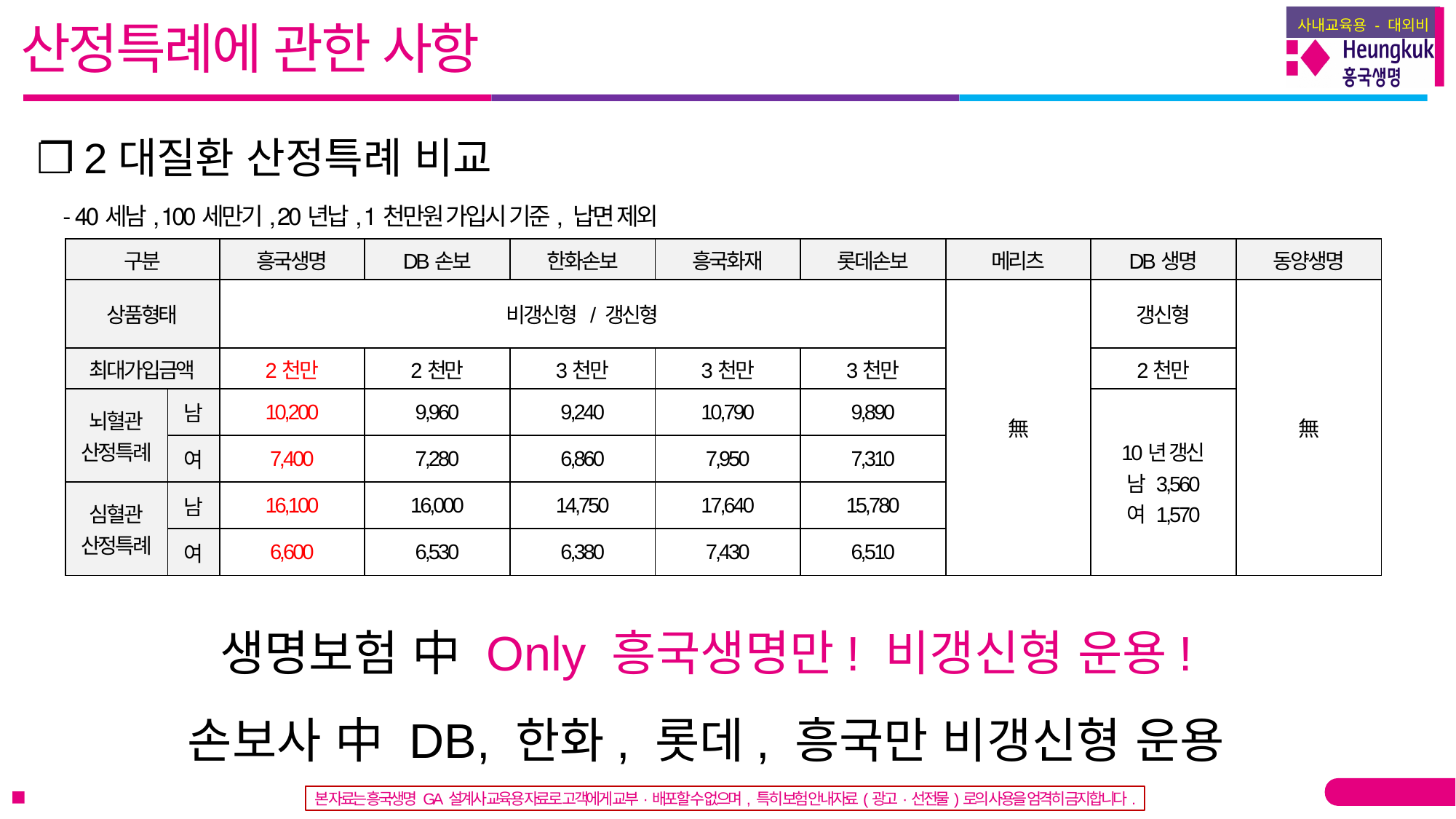

산정특례에 관한 사항
❐ 2대질환 산정특례 비교
- 40세남, 100세만기, 20년납, 1천만원 가입시 기준, 납면 제외
| 구분 |  | 흥국생명 | DB손보 | 한화손보 | 흥국화재 | 롯데손보 | 메리츠 | DB생명 | 동양생명 |
| --- | --- | --- | --- | --- | --- | --- | --- | --- | --- |
| 상품형태 |  | 비갱신형 / 갱신형 |  |  |  |  | 無 | 갱신형 | 無 |
| 최대가입금액 |  | 2천만 | 2천만 | 3천만 | 3천만 | 3천만 |  | 2천만 |  |
| 뇌혈관 산정특례 | 남 | 10,200 | 9,960 | 9,240 | 10,790 | 9,890 |  | 10년 갱신 남 3,560 여 1,570 |  |
|  | 여 | 7,400 | 7,280 | 6,860 | 7,950 | 7,310 |  |  |  |
| 심혈관 산정특례 | 남 | 16,100 | 16,000 | 14,750 | 17,640 | 15,780 |  |  |  |
|  | 여 | 6,600 | 6,530 | 6,380 | 7,430 | 6,510 |  |  |  |
| 구분 |  |  | 흥국생명 | DB손보 | 한화손보 | DB생명 |
| --- | --- | --- | --- | --- | --- | --- |
| 상품형태 |  |  | 비갱신형 /갱신형 | 비갱신형 갱신형 | 비갱신형 갱신형 | 갱신형 |
| 최대가입금액 |  |  | 미정 | 2천만 | 2천만 | 2천만 |
| 연계 조건 |  |  | 재해사망 5천 | 주계약 100만 | 주계약 100만 | 주계약 100만 |
| 비갱신형 | 뇌혈관 산정특례 | 남 | 10,200 | 9,960 | 9,240 | - |
|  |  | 여 | 7,400 | 7,280 | 6,860 |  |
|  | 심혈관 산정특례 | 남 | 16,100 | 16,000 | 14,750 |  |
|  |  | 여 | 6,600 | 6,530 | 6,380 |  |
| 갱신형 | 뇌혈관 산정특례 | 남 | 2,000 | 2,040 | 1,920 | 10년 갱신 남 3,560 여 1,570 |
|  |  | 여 | 1,500 | 1,590 | 1,520 |  |
|  | 심혈관 산정특례 | 남 | 4,300 | 4,340 | 4,000 |  |
|  |  | 여 | 1,100 | 1,140 | 1,120 |  |
생명보험 中 Only 흥국생명만! 비갱신형 운용!
손보사 中 DB, 한화, 롯데, 흥국만 비갱신형 운용